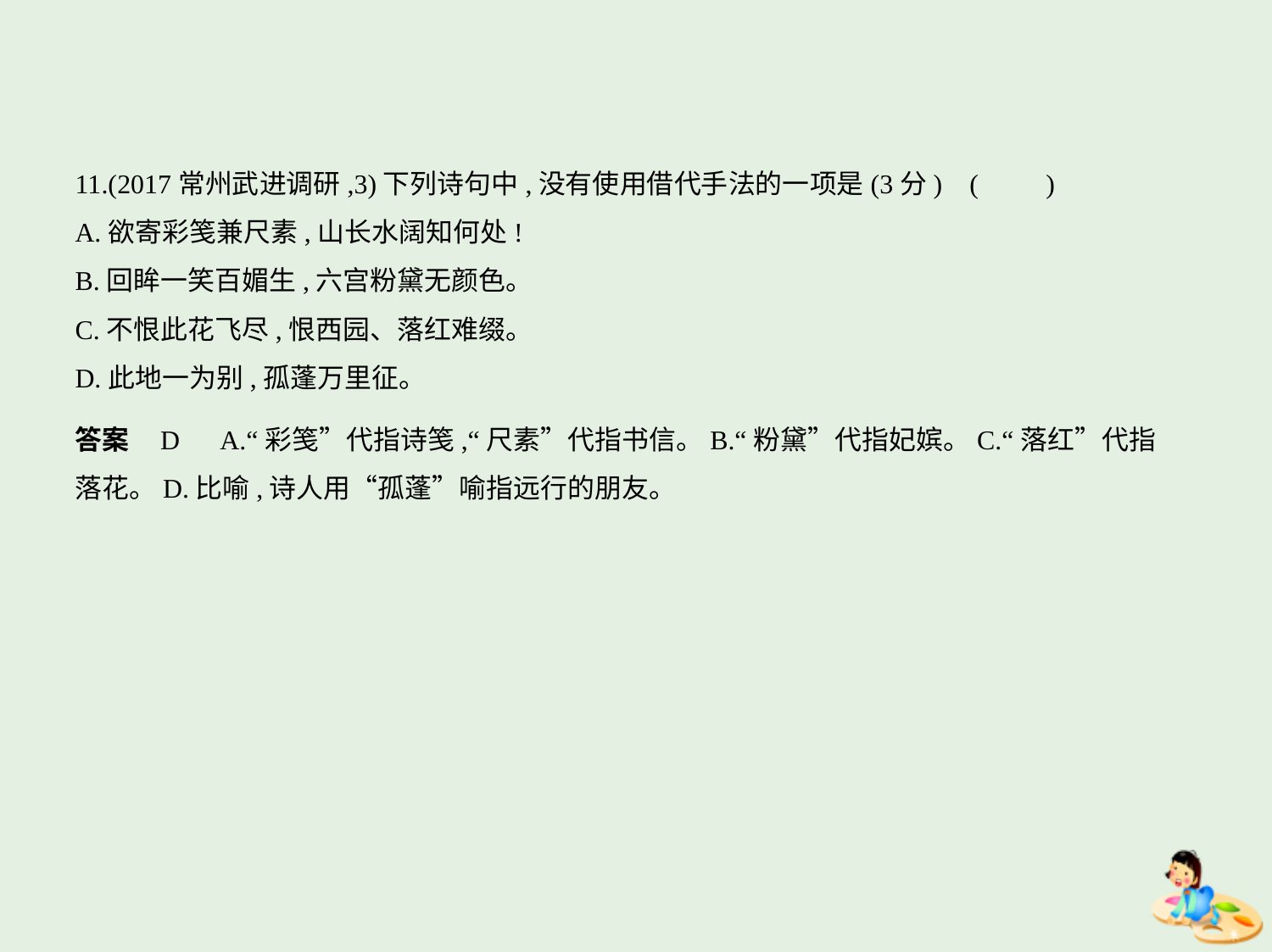

11.(2017常州武进调研,3)下列诗句中,没有使用借代手法的一项是(3分) (　　)
A.欲寄彩笺兼尺素,山长水阔知何处!
B.回眸一笑百媚生,六宫粉黛无颜色。
C.不恨此花飞尽,恨西园、落红难缀。
D.此地一为别,孤蓬万里征。
答案    D　A.“彩笺”代指诗笺,“尺素”代指书信。B.“粉黛”代指妃嫔。C.“落红”代指
落花。D.比喻,诗人用“孤蓬”喻指远行的朋友。